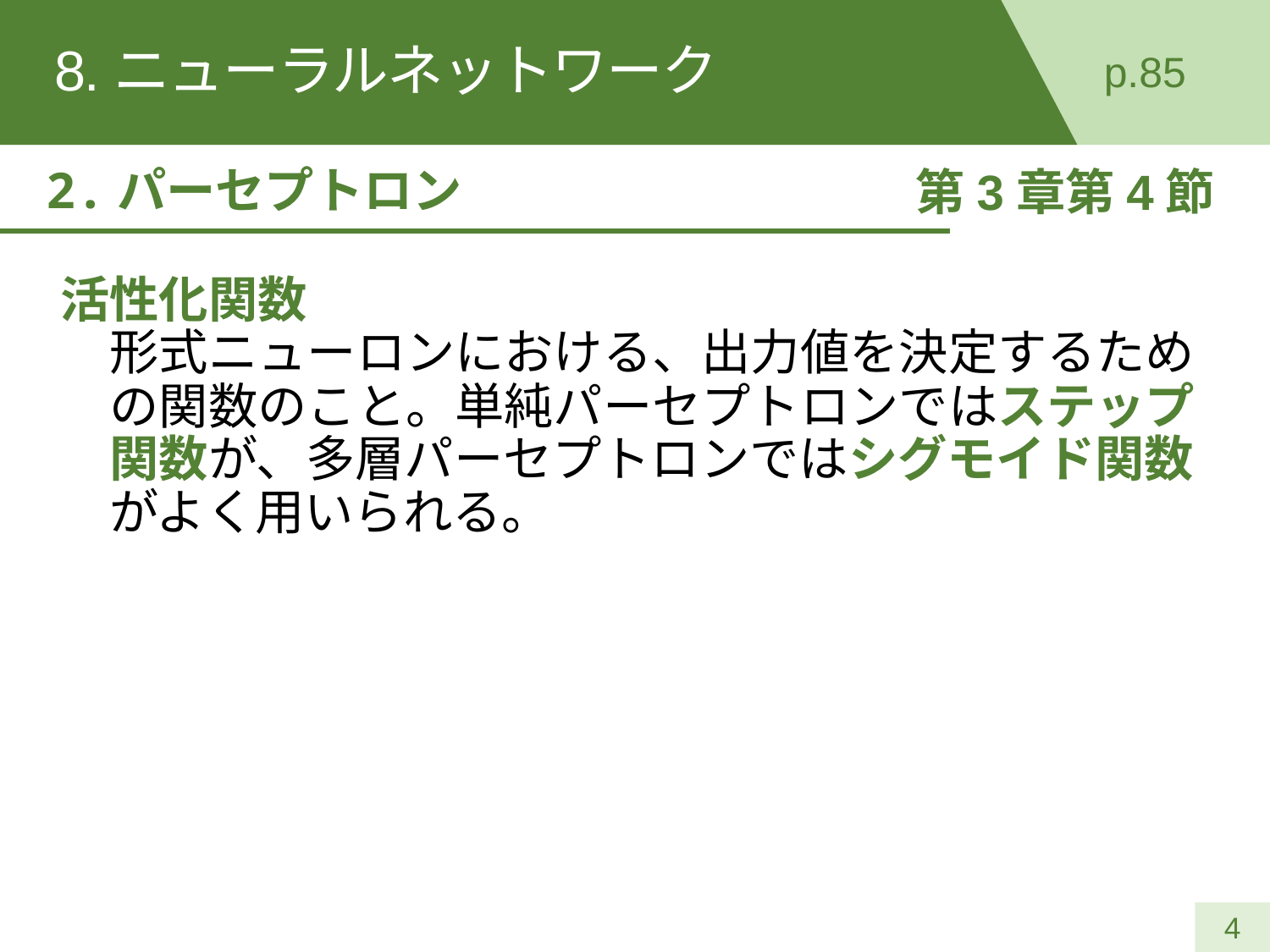

# 8.ニューラルネットワーク
p.85
2.パーセプトロン
第3章第4節
活性化関数
　形式ニューロンにおける、出力値を決定するため
　の関数のこと。単純パーセプトロンではステップ
　関数が、多層パーセプトロンではシグモイド関数
　がよく用いられる。
4